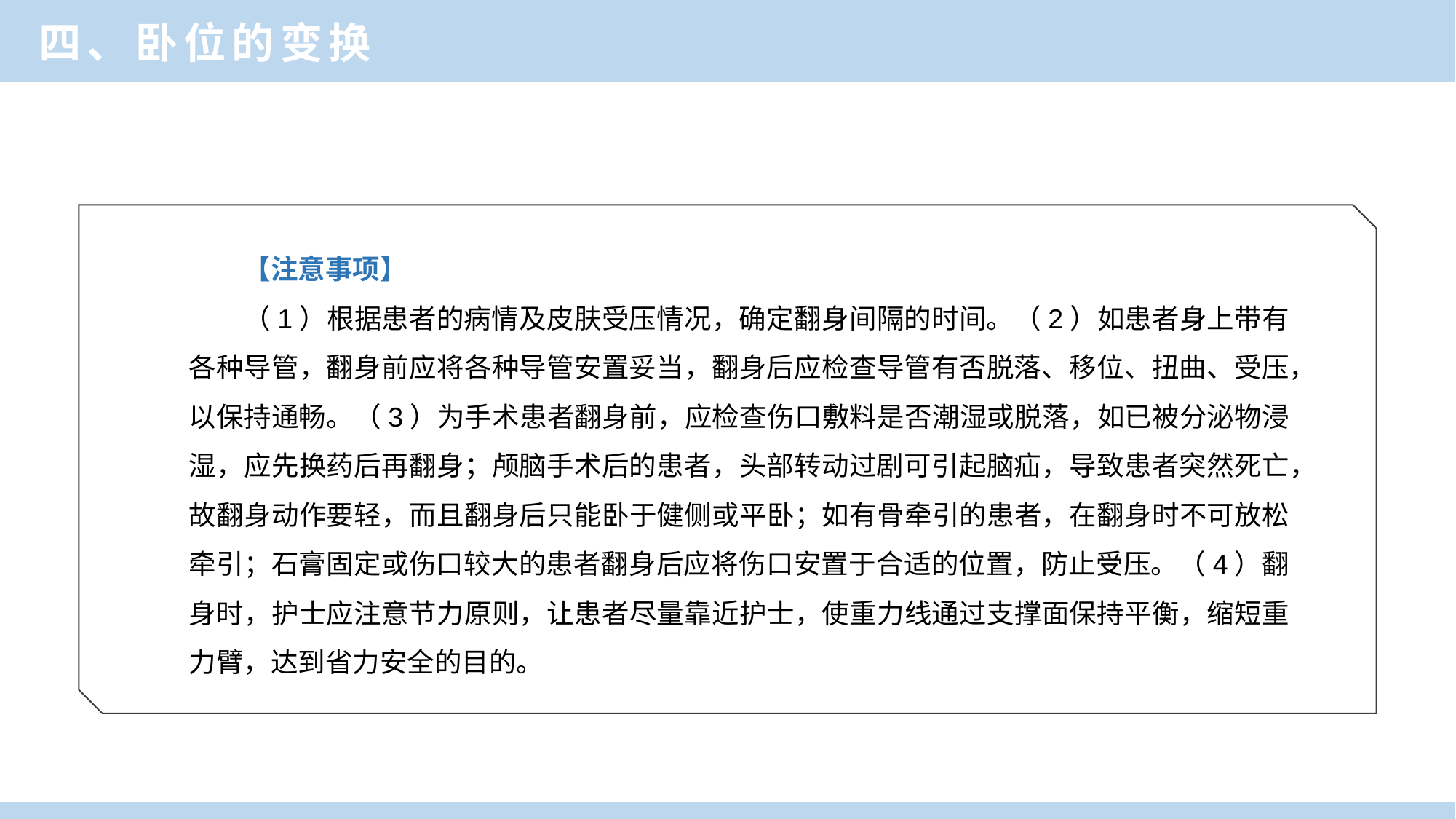

四、卧位的变换

【注意事项】
（1）根据患者的病情及皮肤受压情况，确定翻身间隔的时间。（2）如患者身上带有各种导管，翻身前应将各种导管安置妥当，翻身后应检查导管有否脱落、移位、扭曲、受压，以保持通畅。（3）为手术患者翻身前，应检查伤口敷料是否潮湿或脱落，如已被分泌物浸湿，应先换药后再翻身；颅脑手术后的患者，头部转动过剧可引起脑疝，导致患者突然死亡，故翻身动作要轻，而且翻身后只能卧于健侧或平卧；如有骨牵引的患者，在翻身时不可放松牵引；石膏固定或伤口较大的患者翻身后应将伤口安置于合适的位置，防止受压。（4）翻身时，护士应注意节力原则，让患者尽量靠近护士，使重力线通过支撑面保持平衡，缩短重力臂，达到省力安全的目的。